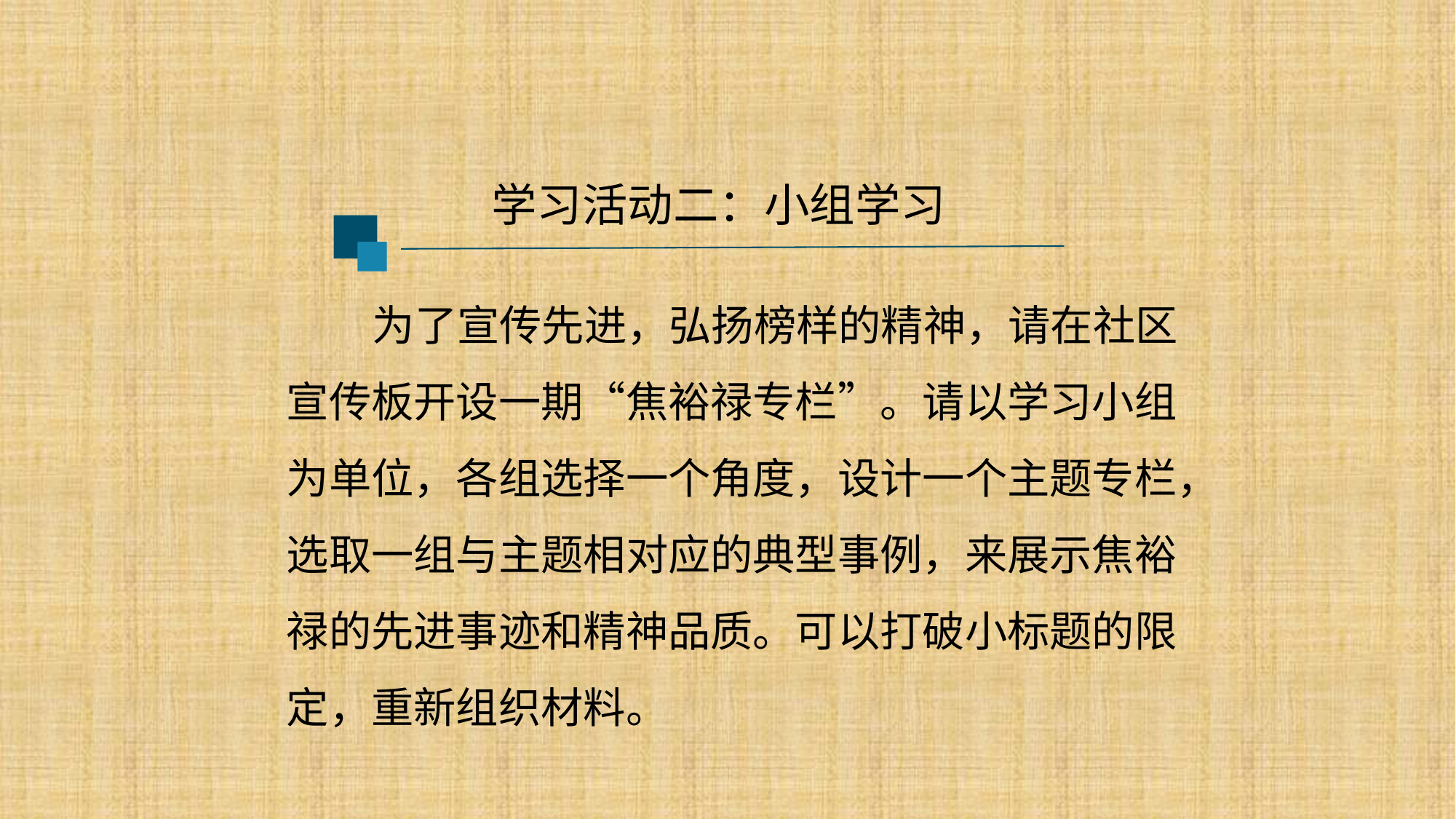

学习活动二：小组学习

        为了宣传先进，弘扬榜样的精神，请在社区宣传板开设一期“焦裕禄专栏”。请以学习小组为单位，各组选择一个角度，设计一个主题专栏，选取一组与主题相对应的典型事例，来展示焦裕禄的先进事迹和精神品质。可以打破小标题的限定，重新组织材料。